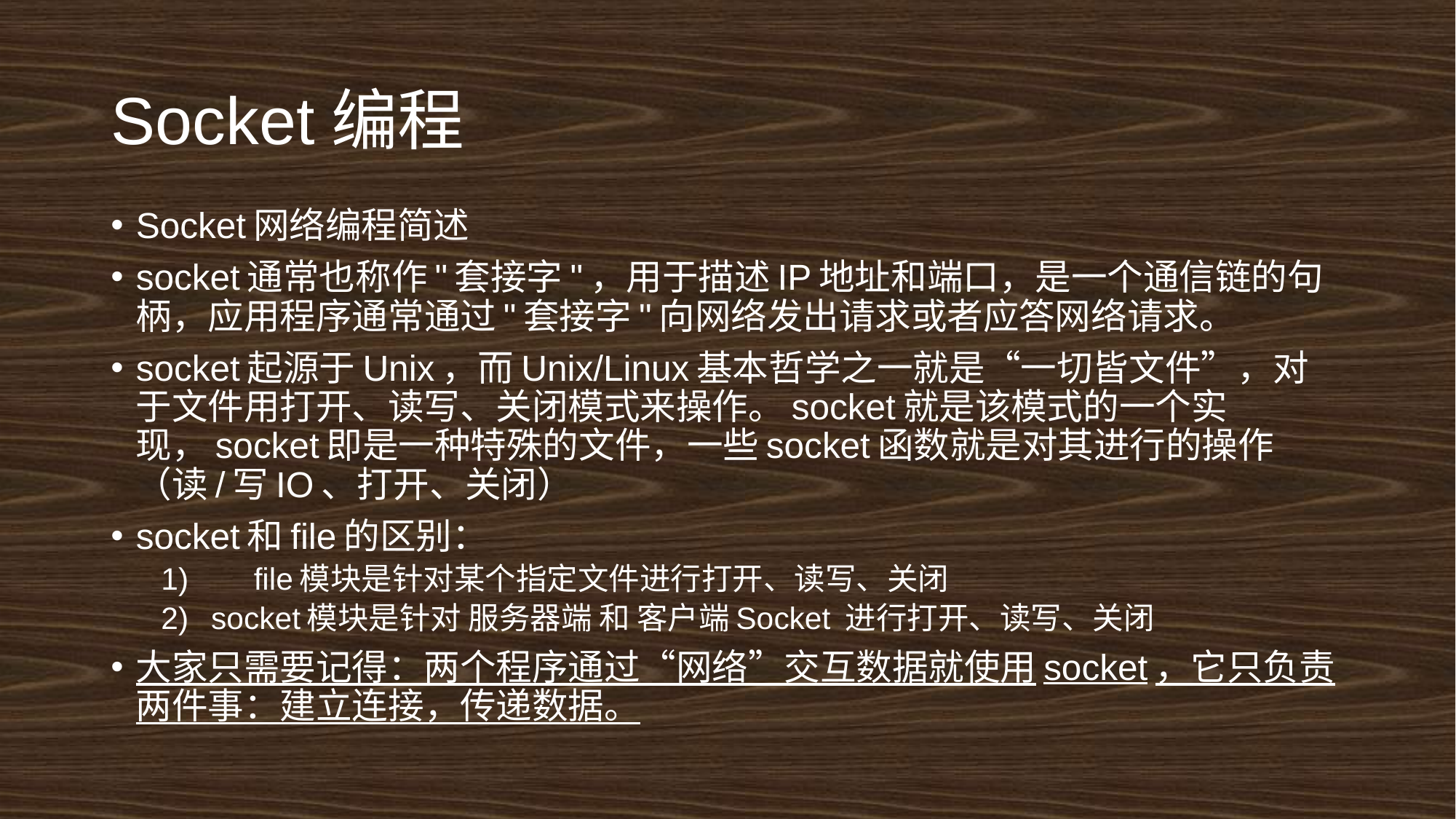

# Socket编程
Socket网络编程简述
socket通常也称作"套接字"，用于描述IP地址和端口，是一个通信链的句柄，应用程序通常通过"套接字"向网络发出请求或者应答网络请求。
socket起源于Unix，而Unix/Linux基本哲学之一就是“一切皆文件”，对于文件用打开、读写、关闭模式来操作。socket就是该模式的一个实现，socket即是一种特殊的文件，一些socket函数就是对其进行的操作（读/写IO、打开、关闭）
socket和file的区别：
1)	file模块是针对某个指定文件进行打开、读写、关闭
socket模块是针对 服务器端 和 客户端Socket 进行打开、读写、关闭
大家只需要记得：两个程序通过“网络”交互数据就使用socket，它只负责两件事：建立连接，传递数据。